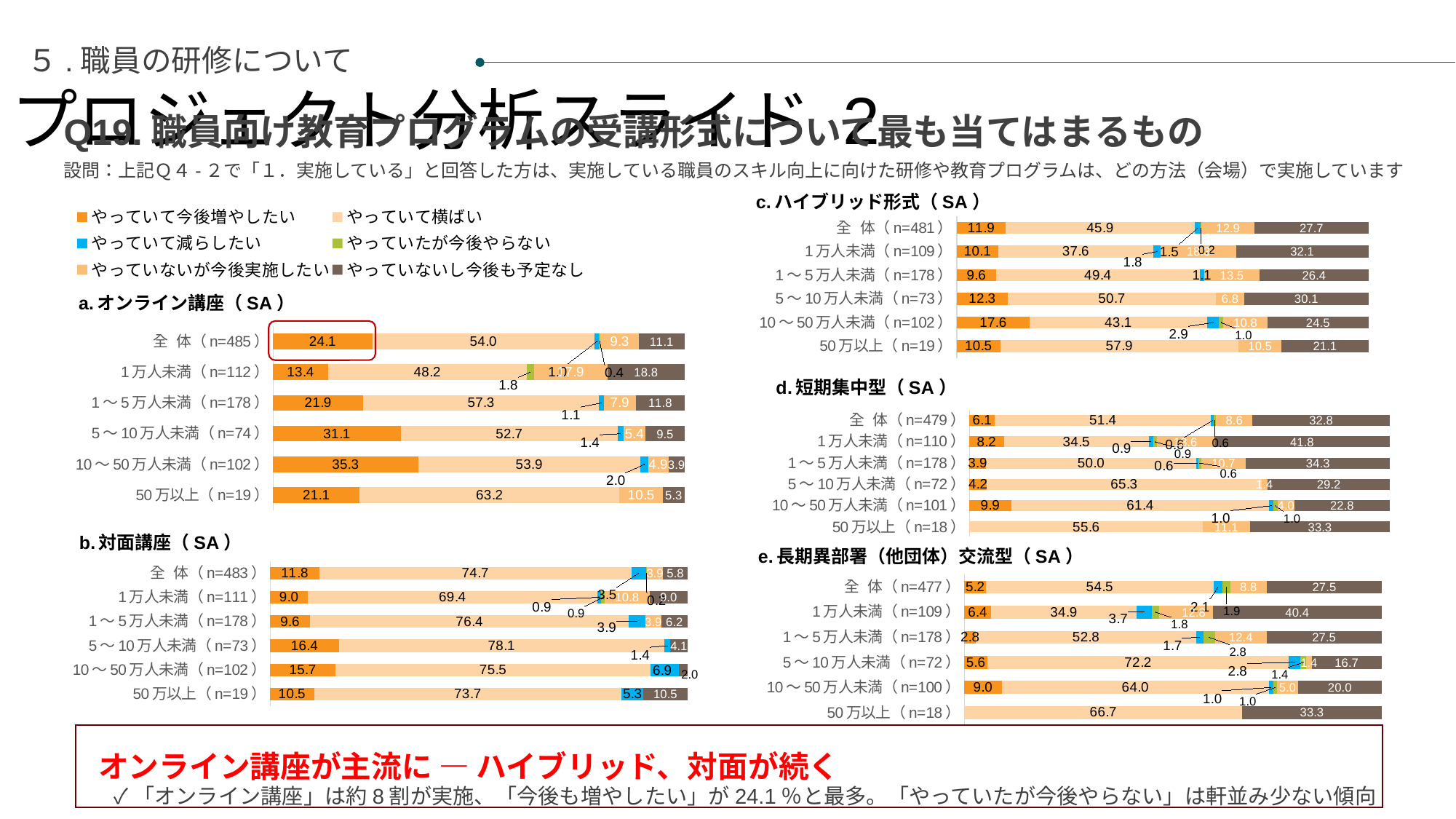

プロジェクト分析スライド 2
５.職員の研修について
Q19.職員向け教育プログラムの受講形式について最も当てはまるもの
設問：上記Ｑ４-２で「１．実施している」と回答した方は、実施している職員のスキル向上に向けた研修や教育プログラムは、どの方法（会場）で実施していますか？

### Chart: c.ハイブリッド形式（SA）

| Category | やっていて今後増やしたい | やっていて横ばい | やっていて減らしたい | やっていたが今後やらない | やっていないが今後実施したい | やっていないし今後も予定なし |
|---|---|---|---|---|---|---|
|   全  体（n=481） | 11.85031185031185 | 45.94594594594595 | 1.4553014553014554 | 0.2079002079002079 | 12.889812889812891 | 27.650727650727653 |
| 1万人未満（n=109） | 10.091743119266056 | 37.61467889908257 | 1.834862385321101 | 0.0 | 18.34862385321101 | 32.11009174311927 |
| 1～5万人未満（n=178） | 9.550561797752808 | 49.43820224719101 | 1.1235955056179776 | 0.0 | 13.48314606741573 | 26.40449438202247 |
| 5～10万人未満（n=73） | 12.32876712328767 | 50.68493150684932 | 0.0 | 0.0 | 6.8493150684931505 | 30.136986301369863 |
| 10～50万人未満（n=102） | 17.647058823529413 | 43.13725490196079 | 2.941176470588235 | 0.9803921568627451 | 10.784313725490197 | 24.509803921568626 |
| 50万以上（n=19） | 10.526315789473683 | 57.89473684210527 | 0.0 | 0.0 | 10.526315789473683 | 21.052631578947366 |

### Chart: a.オンライン講座（SA）

| Category | やっていて今後増やしたい | やっていて横ばい | やっていて減らしたい | やっていたが今後やらない | やっていないが今後実施したい | やっていないし今後も予定なし |
|---|---|---|---|---|---|---|
|   全  体（n=485） | 24.123711340206185 | 54.02061855670103 | 1.0309278350515463 | 0.4123711340206186 | 9.278350515463918 | 11.134020618556702 |
| 1万人未満（n=112） | 13.392857142857142 | 48.214285714285715 | 0.0 | 1.7857142857142856 | 17.857142857142858 | 18.75 |
| 1～5万人未満（n=178） | 21.910112359550563 | 57.30337078651685 | 1.1235955056179776 | 0.0 | 7.865168539325842 | 11.797752808988763 |
| 5～10万人未満（n=74） | 31.08108108108108 | 52.702702702702695 | 1.3513513513513513 | 0.0 | 5.405405405405405 | 9.45945945945946 |
| 10～50万人未満（n=102） | 35.294117647058826 | 53.92156862745098 | 1.9607843137254901 | 0.0 | 4.901960784313726 | 3.9215686274509802 |
| 50万以上（n=19） | 21.052631578947366 | 63.1578947368421 | 0.0 | 0.0 | 10.526315789473683 | 5.263157894736842 |

### Chart: d.短期集中型（SA）

| Category | やっていて今後増やしたい | やっていて横ばい | やっていて減らしたい | やっていたが今後やらない | やっていないが今後実施したい | やっていないし今後も予定なし |
|---|---|---|---|---|---|---|
|   全  体（n=479） | 6.05427974947808 | 51.356993736951985 | 0.6263048016701461 | 0.6263048016701461 | 8.559498956158663 | 32.77661795407098 |
| 1万人未満（n=110） | 8.181818181818182 | 34.54545454545455 | 0.9090909090909091 | 0.9090909090909091 | 13.636363636363635 | 41.81818181818181 |
| 1～5万人未満（n=178） | 3.932584269662921 | 50.0 | 0.5617977528089888 | 0.5617977528089888 | 10.674157303370785 | 34.26966292134831 |
| 5～10万人未満（n=72） | 4.166666666666666 | 65.27777777777779 | 0.0 | 0.0 | 1.3888888888888888 | 29.166666666666668 |
| 10～50万人未満（n=101） | 9.900990099009901 | 61.386138613861384 | 0.9900990099009901 | 0.9900990099009901 | 3.9603960396039604 | 22.772277227722775 |
| 50万以上（n=18） | 0.0 | 55.55555555555556 | 0.0 | 0.0 | 11.11111111111111 | 33.33333333333333 |

### Chart: b.対面講座（SA）

| Category | やっていて今後増やしたい | やっていて横ばい | やっていて減らしたい | やっていたが今後やらない | やっていないが今後実施したい | やっていないし今後も予定なし |
|---|---|---|---|---|---|---|
|   全  体（n=483） | 11.801242236024844 | 74.74120082815735 | 3.5196687370600417 | 0.2070393374741201 | 3.9337474120082816 | 5.797101449275362 |
| 1万人未満（n=111） | 9.00900900900901 | 69.36936936936937 | 0.9009009009009009 | 0.9009009009009009 | 10.81081081081081 | 9.00900900900901 |
| 1～5万人未満（n=178） | 9.550561797752808 | 76.40449438202246 | 3.932584269662921 | 0.0 | 3.932584269662921 | 6.179775280898876 |
| 5～10万人未満（n=73） | 16.43835616438356 | 78.08219178082192 | 1.36986301369863 | 0.0 | 0.0 | 4.10958904109589 |
| 10～50万人未満（n=102） | 15.686274509803921 | 75.49019607843137 | 6.862745098039216 | 0.0 | 0.0 | 1.9607843137254901 |
| 50万以上（n=19） | 10.526315789473683 | 73.68421052631578 | 5.263157894736842 | 0.0 | 0.0 | 10.526315789473683 |

### Chart: e.長期異部署（他団体）交流型（SA）

| Category | やっていて今後増やしたい | やっていて横ばい | やっていて減らしたい | やっていたが今後やらない | やっていないが今後実施したい | やっていないし今後も予定なし |
|---|---|---|---|---|---|---|
|   全  体（n=477） | 5.2410901467505235 | 54.50733752620545 | 2.0964360587002098 | 1.8867924528301887 | 8.80503144654088 | 27.463312368972748 |
| 1万人未満（n=109） | 6.422018348623854 | 34.862385321100916 | 3.669724770642202 | 1.834862385321101 | 12.844036697247708 | 40.36697247706422 |
| 1～5万人未満（n=178） | 2.8089887640449436 | 52.80898876404494 | 1.6853932584269662 | 2.8089887640449436 | 12.359550561797752 | 27.52808988764045 |
| 5～10万人未満（n=72） | 5.555555555555555 | 72.22222222222221 | 2.7777777777777777 | 1.3888888888888888 | 1.3888888888888888 | 16.666666666666664 |
| 10～50万人未満（n=100） | 9.0 | 64.0 | 1.0 | 1.0 | 5.0 | 20.0 |
| 50万以上（n=18） | 0.0 | 66.66666666666666 | 0.0 | 0.0 | 0.0 | 33.33333333333333 |
オンライン講座が主流に ― ハイブリッド、対面が続く
✓「オンライン講座」は約8割が実施、「今後も増やしたい」が24.1％と最多。「やっていたが今後やらない」は軒並み少ない傾向であった。